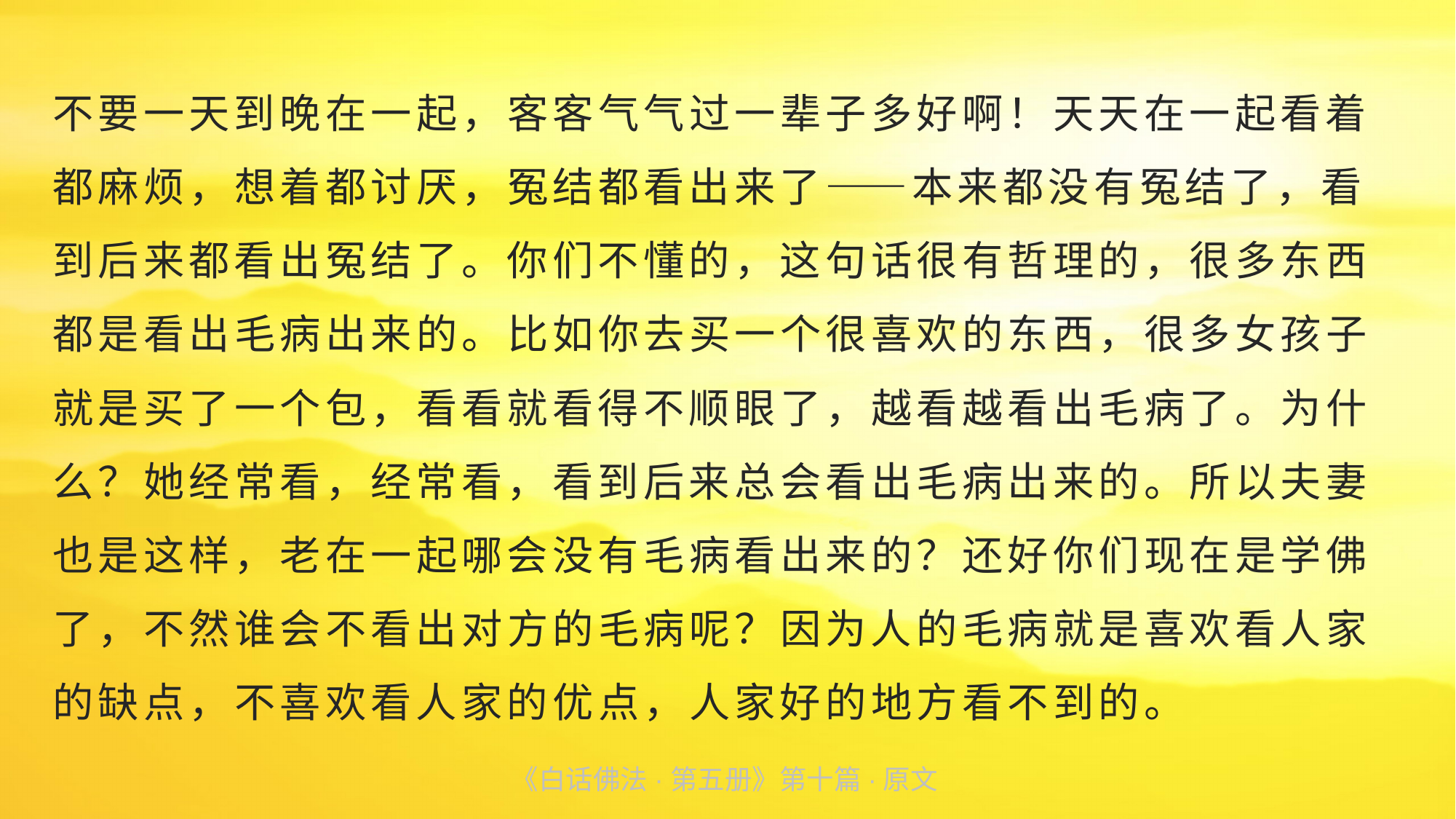

不要一天到晚在一起，客客气气过一辈子多好啊！天天在一起看着都麻烦，想着都讨厌，冤结都看出来了——本来都没有冤结了，看到后来都看出冤结了。你们不懂的，这句话很有哲理的，很多东西都是看出毛病出来的。比如你去买一个很喜欢的东西，很多女孩子就是买了一个包，看看就看得不顺眼了，越看越看出毛病了。为什么？她经常看，经常看，看到后来总会看出毛病出来的。所以夫妻也是这样，老在一起哪会没有毛病看出来的？还好你们现在是学佛了，不然谁会不看出对方的毛病呢？因为人的毛病就是喜欢看人家
的缺点，不喜欢看人家的优点，人家好的地方看不到的。
《白话佛法·第五册》第十篇·原文